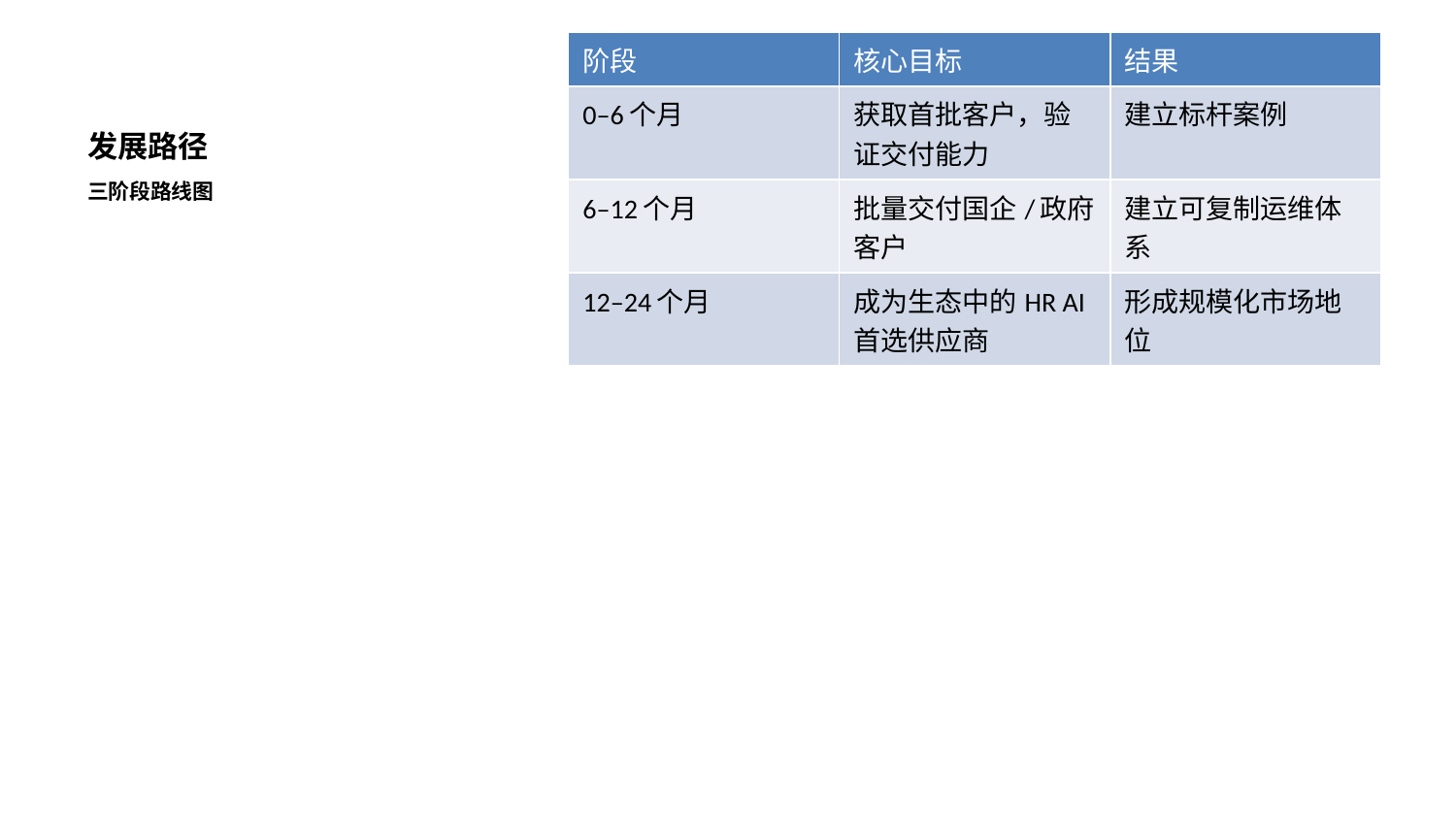

| 阶段 | 核心目标 | 结果 |
| --- | --- | --- |
| 0–6个月 | 获取首批客户，验证交付能力 | 建立标杆案例 |
| 6–12个月 | 批量交付国企/政府客户 | 建立可复制运维体系 |
| 12–24个月 | 成为生态中的HR AI首选供应商 | 形成规模化市场地位 |
# 发展路径
三阶段路线图